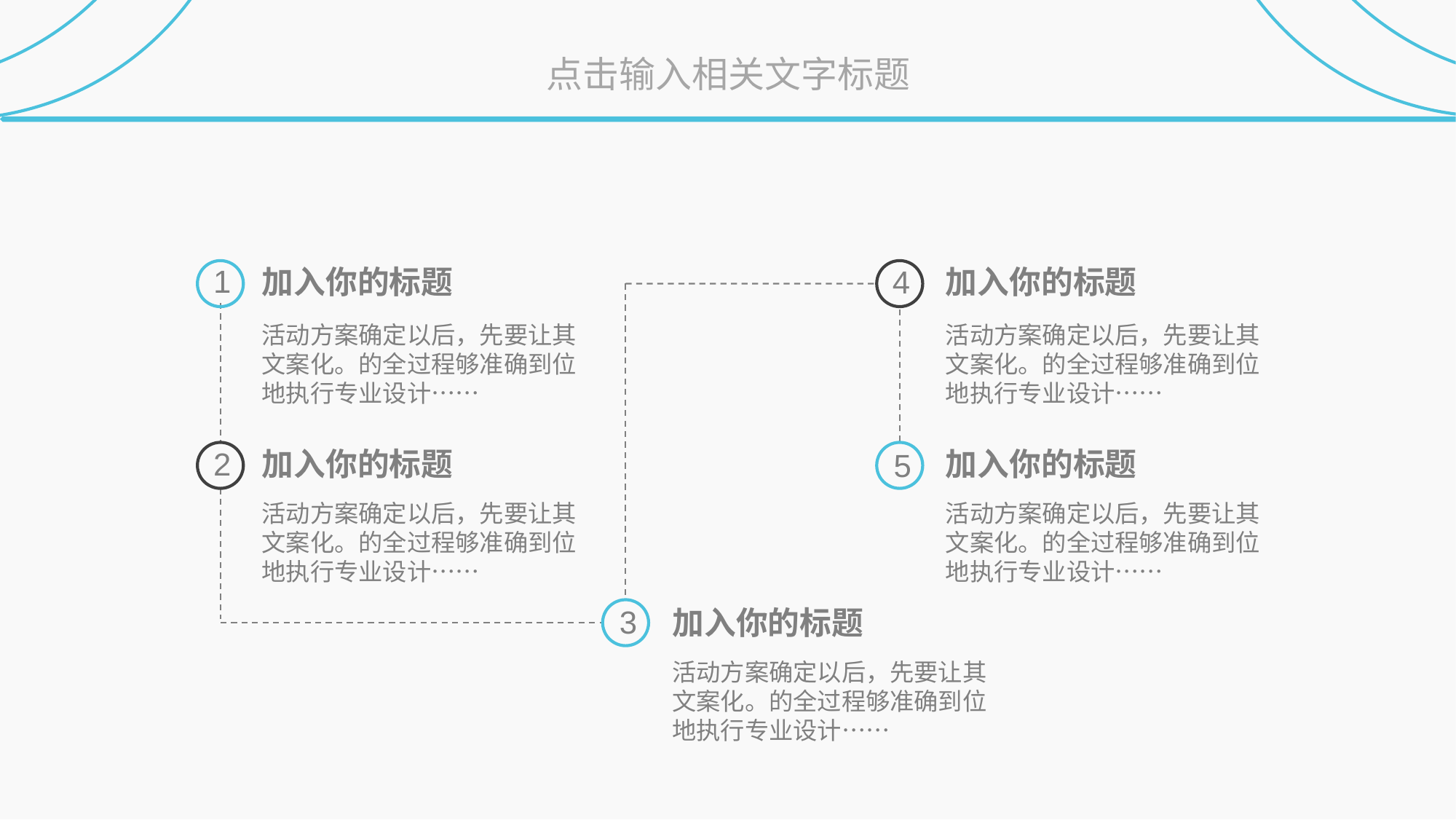

点击输入相关文字标题

1

4
加入你的标题
加入你的标题
活动方案确定以后，先要让其文案化。的全过程够准确到位地执行专业设计……
活动方案确定以后，先要让其文案化。的全过程够准确到位地执行专业设计……

2

5
加入你的标题
加入你的标题
活动方案确定以后，先要让其文案化。的全过程够准确到位地执行专业设计……
活动方案确定以后，先要让其文案化。的全过程够准确到位地执行专业设计……

3
加入你的标题
活动方案确定以后，先要让其文案化。的全过程够准确到位地执行专业设计……